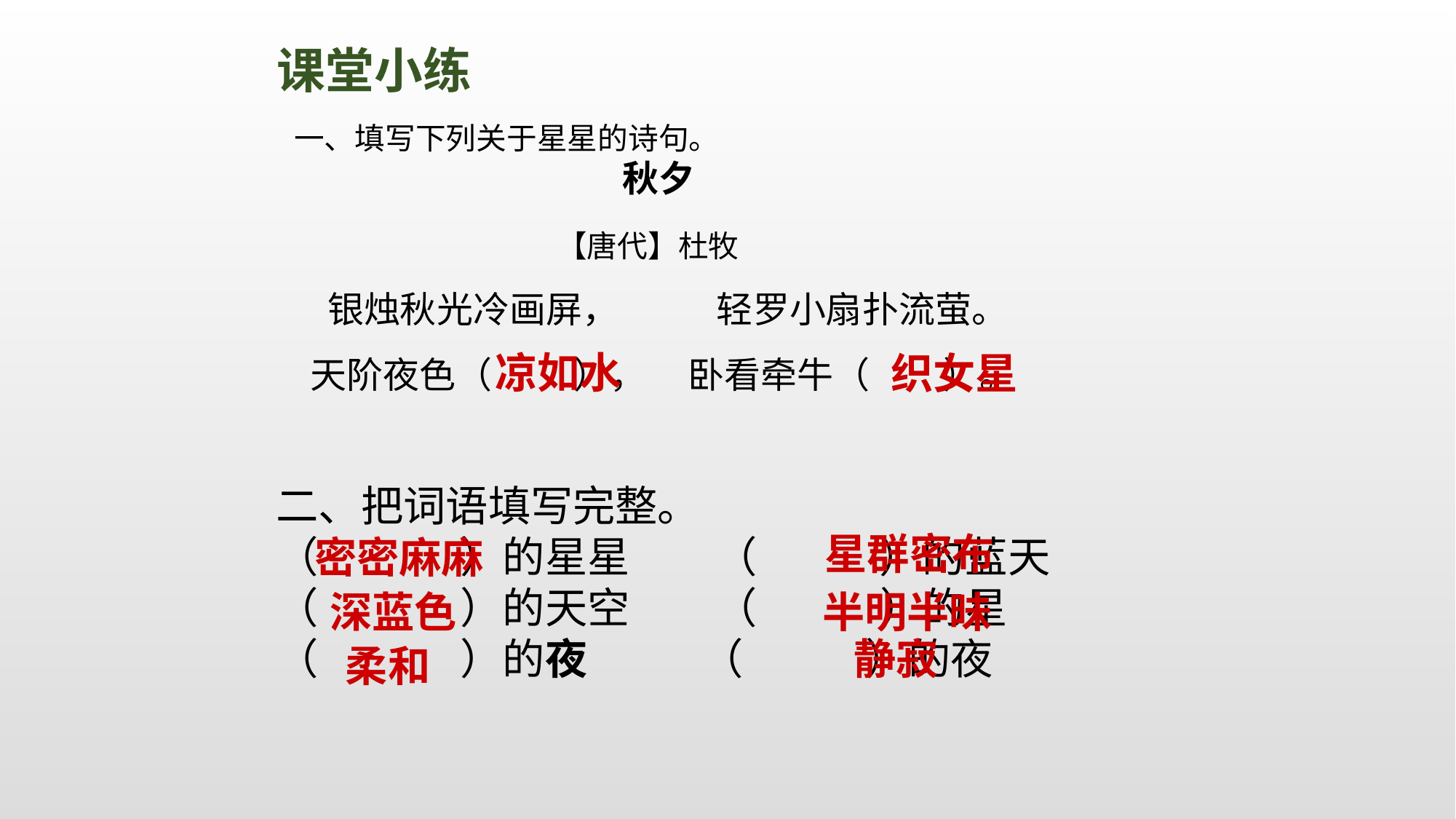

课堂小练
一、填写下列关于星星的诗句。
                                       秋夕
                               【唐代】杜牧
   银烛秋光冷画屏，            轻罗小扇扑流萤。
  天阶夜色（          ），     卧看牵牛（         ）。
凉如水
织女星
二、把词语填写完整。
（               ）的星星         （             ）的蓝天
（               ）的天空         （             ）的星
（               ）的夜            （             ）的夜
星群密布
密密麻麻
深蓝色
半明半昧
静寂
柔和